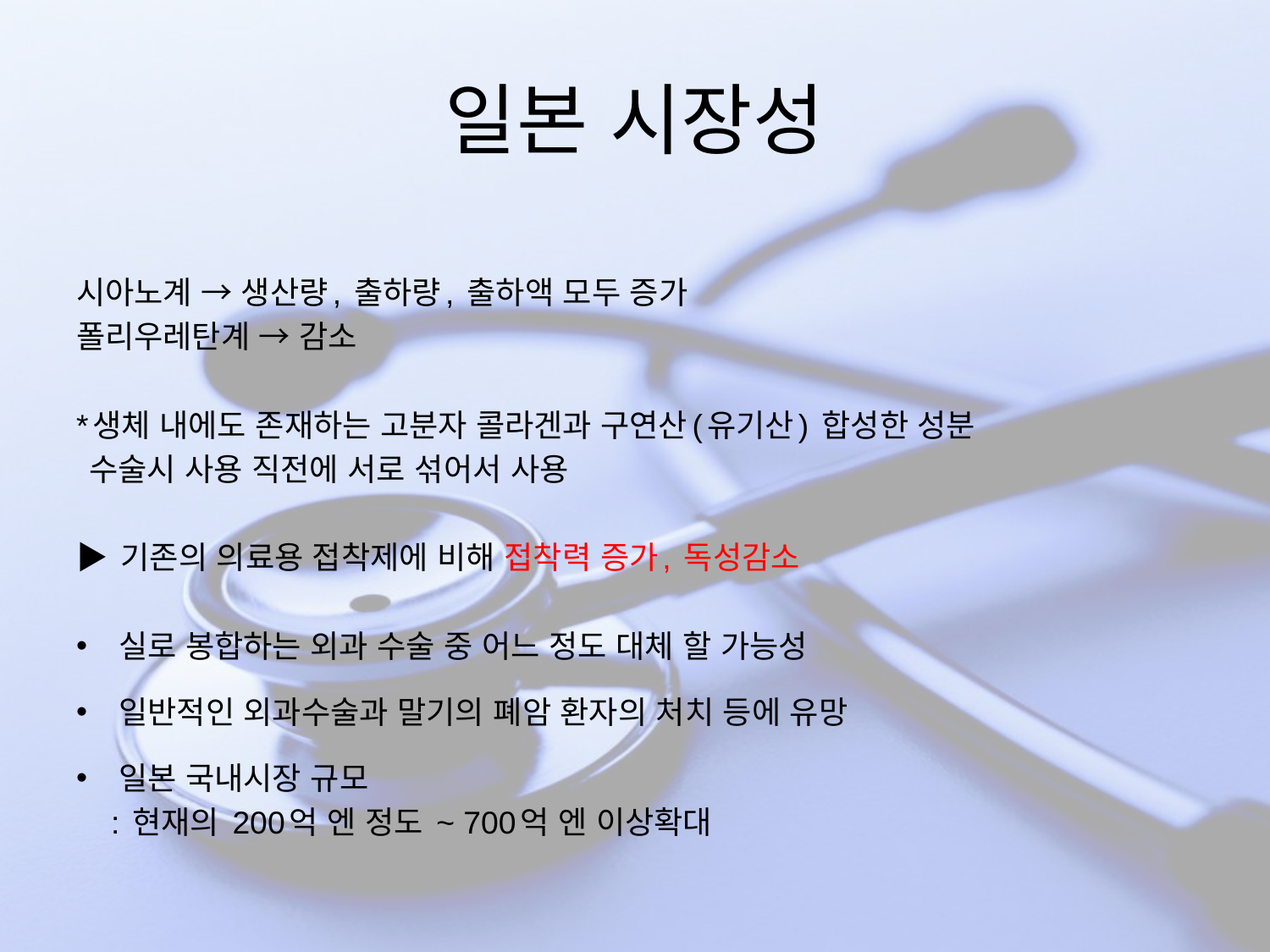

# 일본 시장성

시아노계 → 생산량, 출하량, 출하액 모두 증가
폴리우레탄계 → 감소

*생체 내에도 존재하는 고분자 콜라겐과 구연산(유기산) 합성한 성분
 수술시 사용 직전에 서로 섞어서 사용

▶ 기존의 의료용 접착제에 비해 접착력 증가, 독성감소

실로 봉합하는 외과 수술 중 어느 정도 대체 할 가능성

일반적인 외과수술과 말기의 폐암 환자의 처치 등에 유망

일본 국내시장 규모
    : 현재의 200억 엔 정도 ~ 700억 엔 이상확대